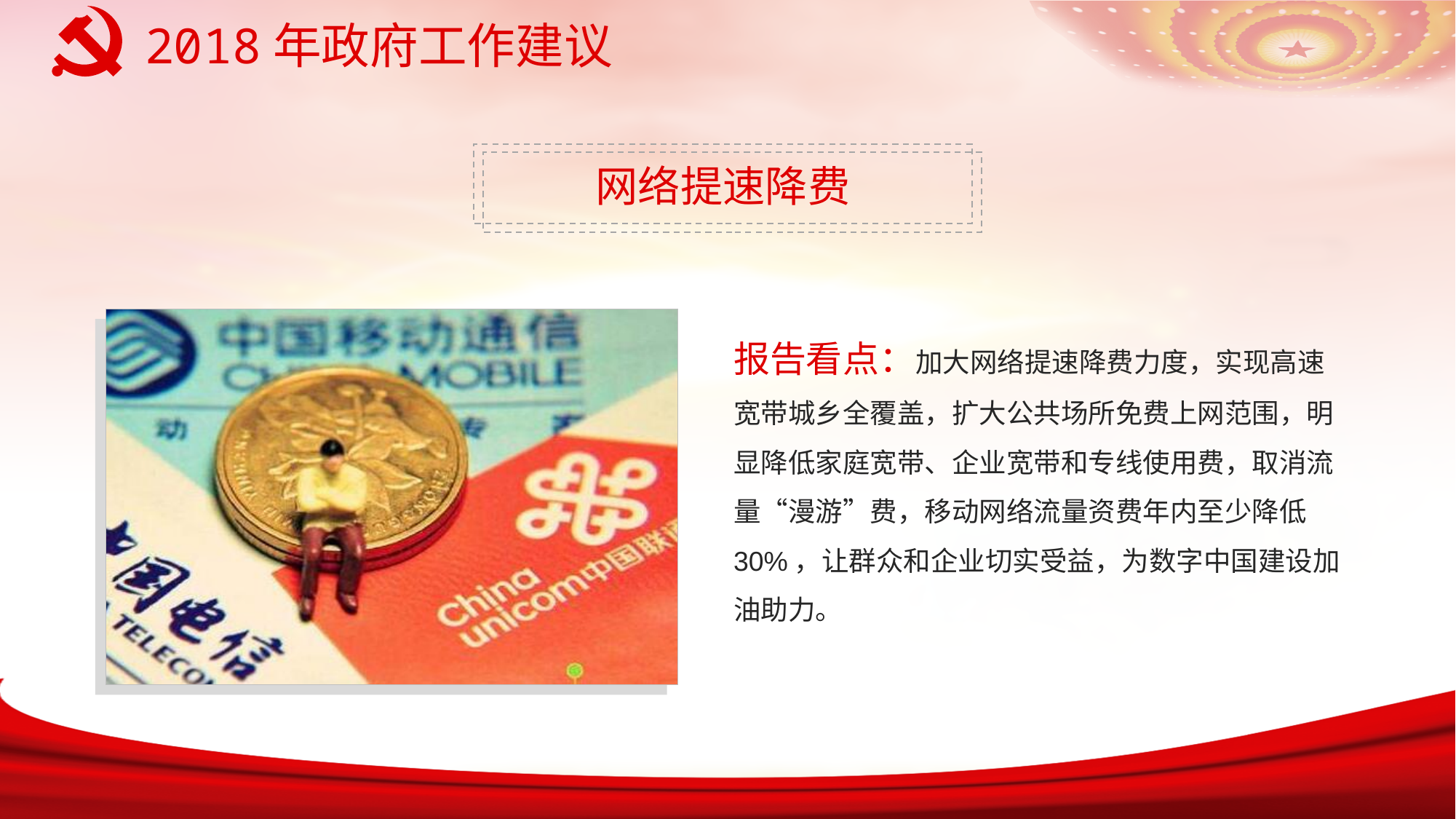

2018年政府工作建议

网络提速降费

报告看点：加大网络提速降费力度，实现高速宽带城乡全覆盖，扩大公共场所免费上网范围，明显降低家庭宽带、企业宽带和专线使用费，取消流量“漫游”费，移动网络流量资费年内至少降低30%，让群众和企业切实受益，为数字中国建设加油助力。